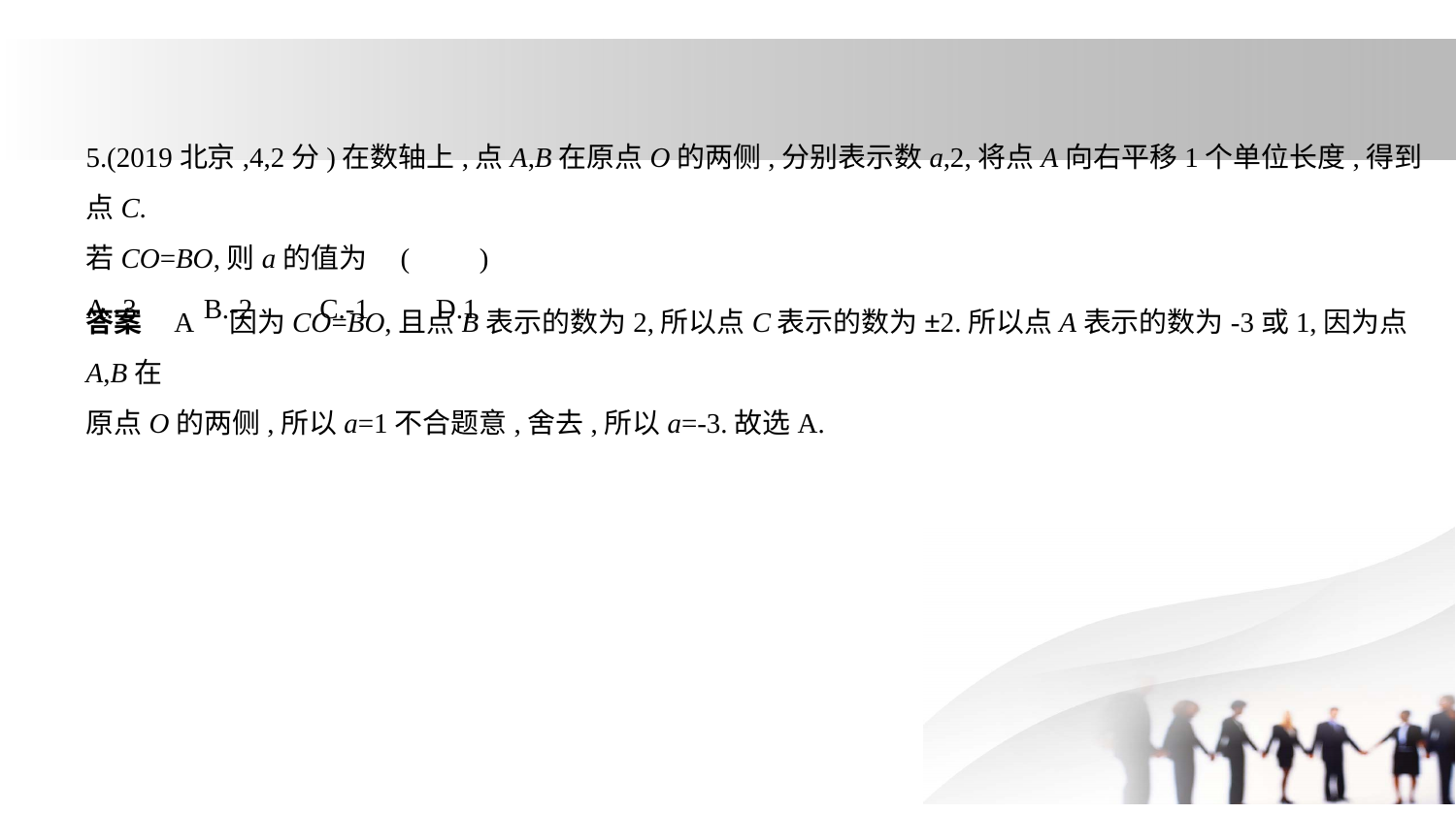

5.(2019北京,4,2分)在数轴上,点A,B在原点O的两侧,分别表示数a,2,将点A向右平移1个单位长度,得到点C.
若CO=BO,则a的值为 (　　)
A.-3　    B.-2　    C.-1　    D.1
答案    A　因为CO=BO,且点B表示的数为2,所以点C表示的数为±2.所以点A表示的数为-3或1,因为点A,B在
原点O的两侧,所以a=1不合题意,舍去,所以a=-3.故选A.